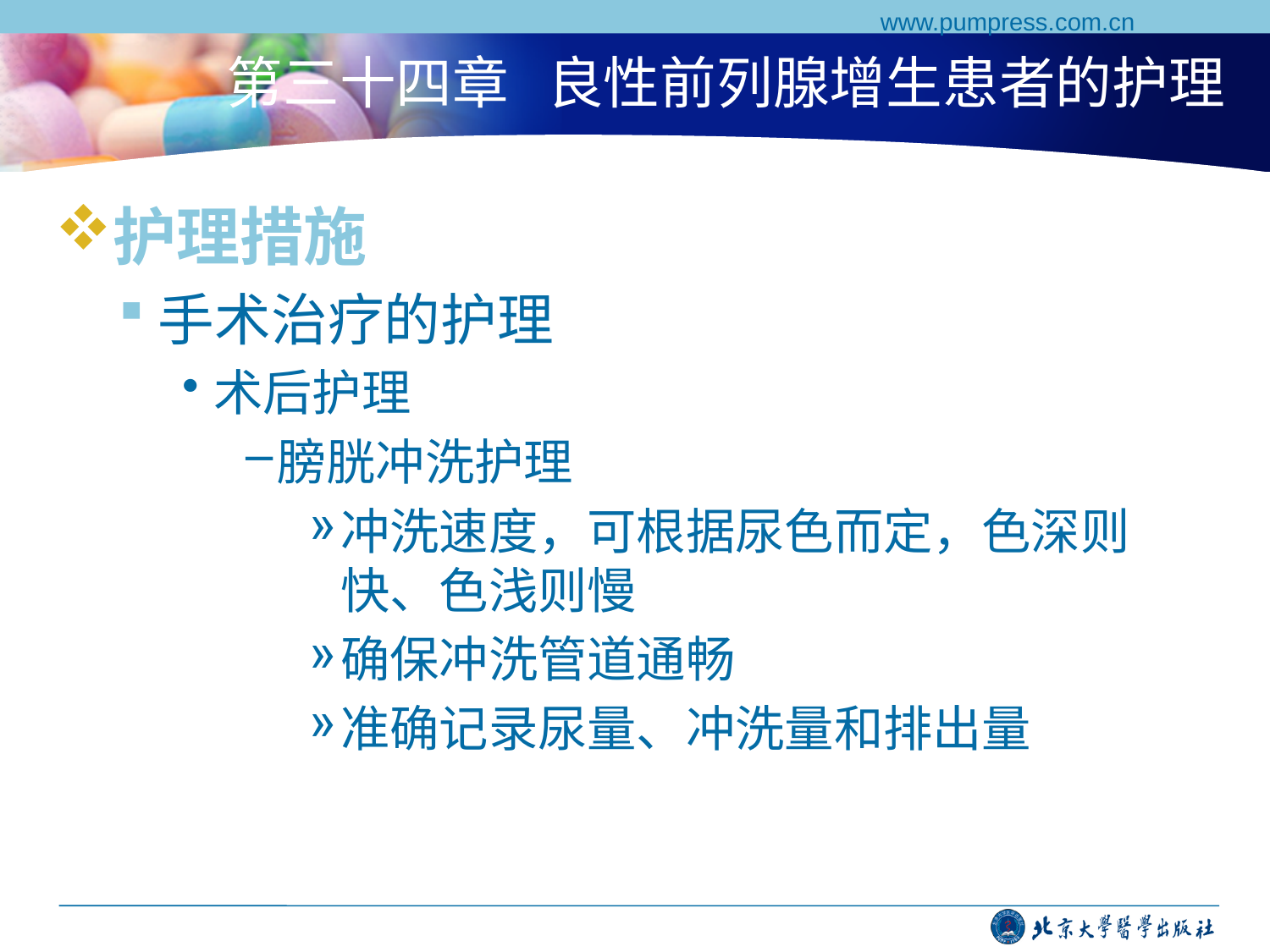

www.pumpress.com.cn
# 第三十四章   良性前列腺增生患者的护理
护理措施
手术治疗的护理
术后护理
膀胱冲洗护理
冲洗速度，可根据尿色而定，色深则快、色浅则慢
确保冲洗管道通畅
准确记录尿量、冲洗量和排出量